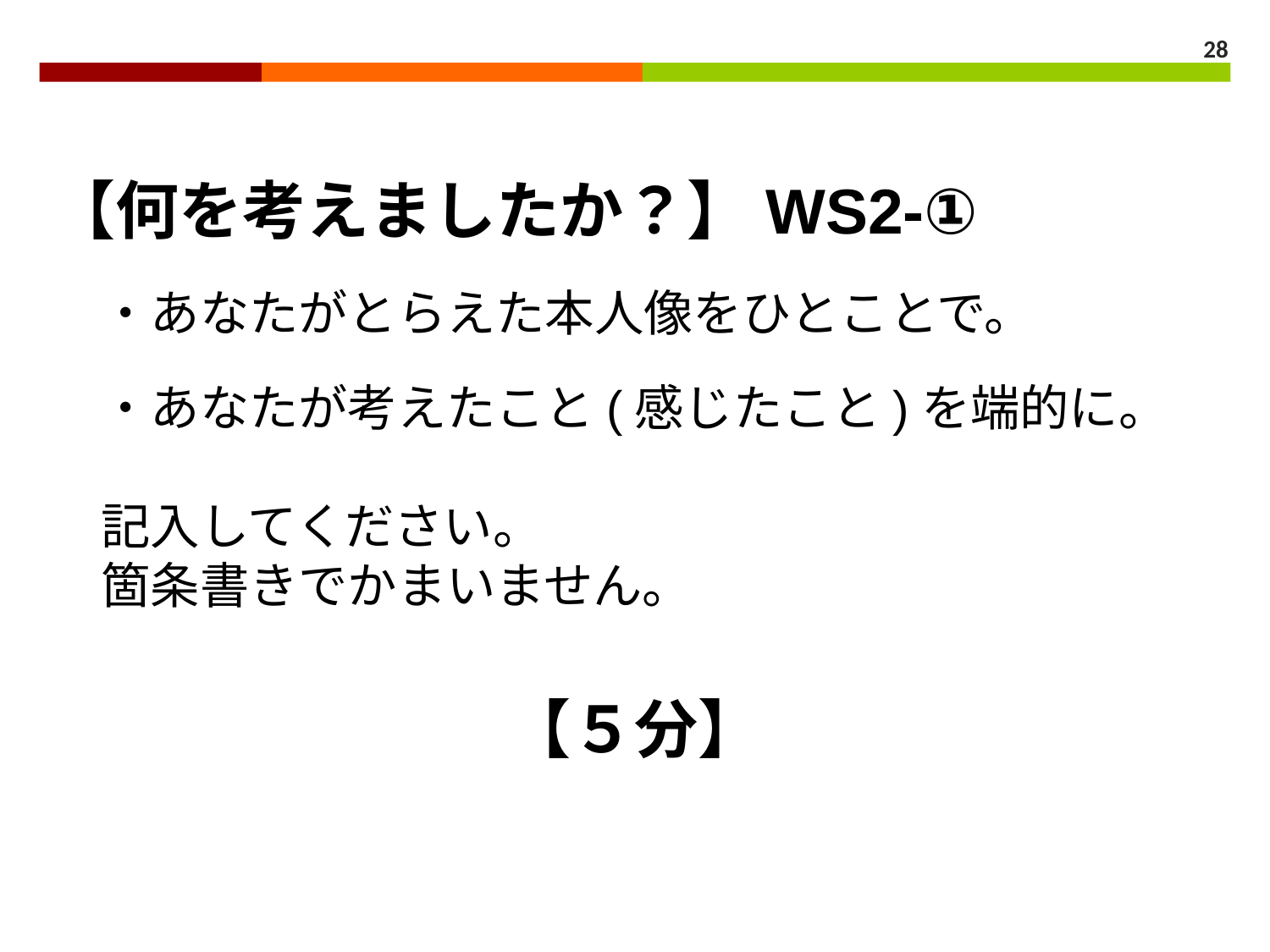

28
【何を考えましたか？】WS2-①

　・あなたがとらえた本人像をひとことで。

　・あなたが考えたこと(感じたこと)を端的に。

　記入してください。
　箇条書きでかまいません。

【５分】